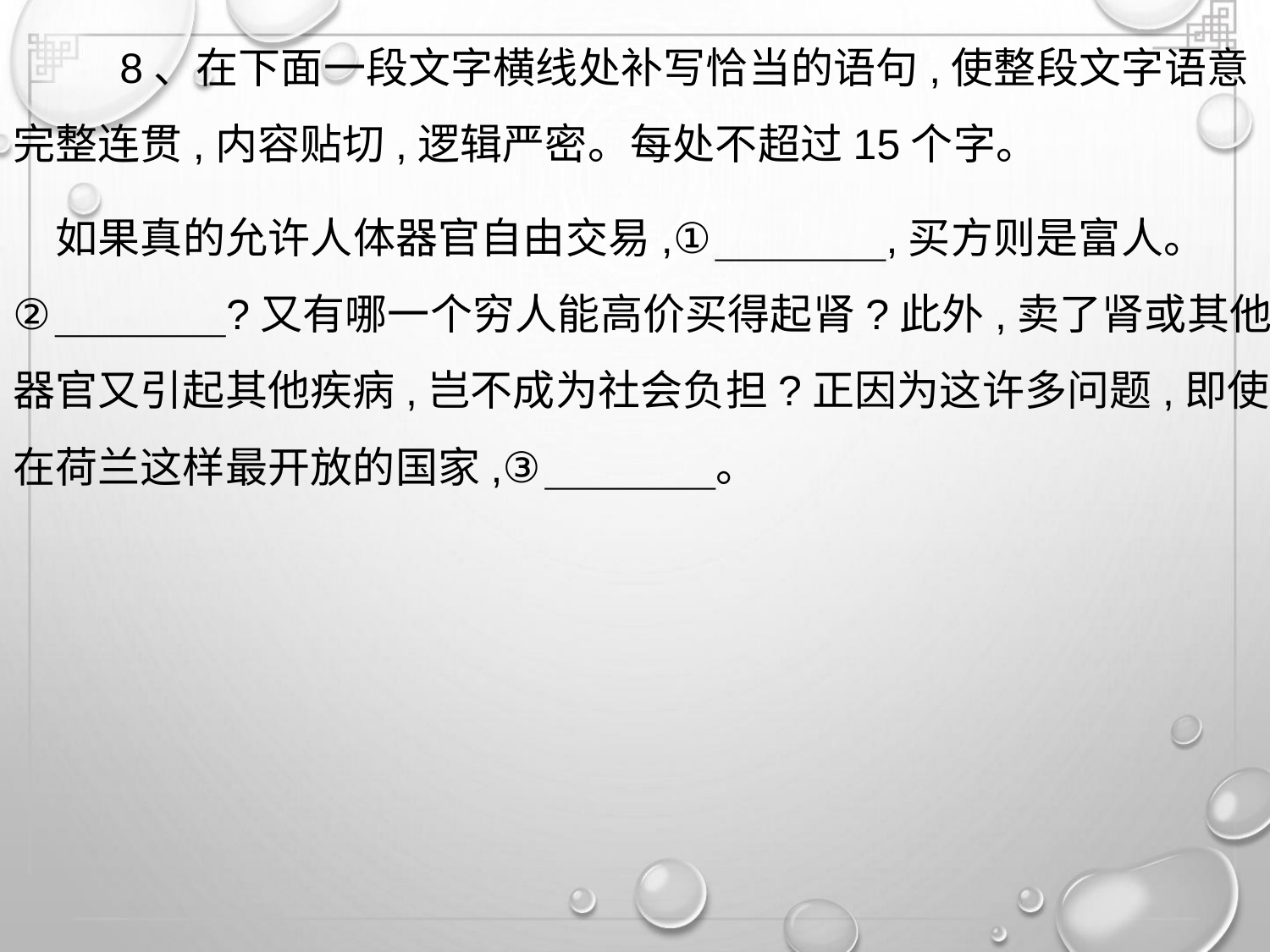

8、在下面一段文字横线处补写恰当的语句,使整段文字语意
完整连贯,内容贴切,逻辑严密。每处不超过15个字。
如果真的允许人体器官自由交易,①
?又有哪一个穷人能高价买得起肾?此外,卖了肾或其他
器官又引起其他疾病,岂不成为社会负担?正因为这许多问题,即使
在荷兰这样最开放的国家,③
,买方则是富人。
②
。